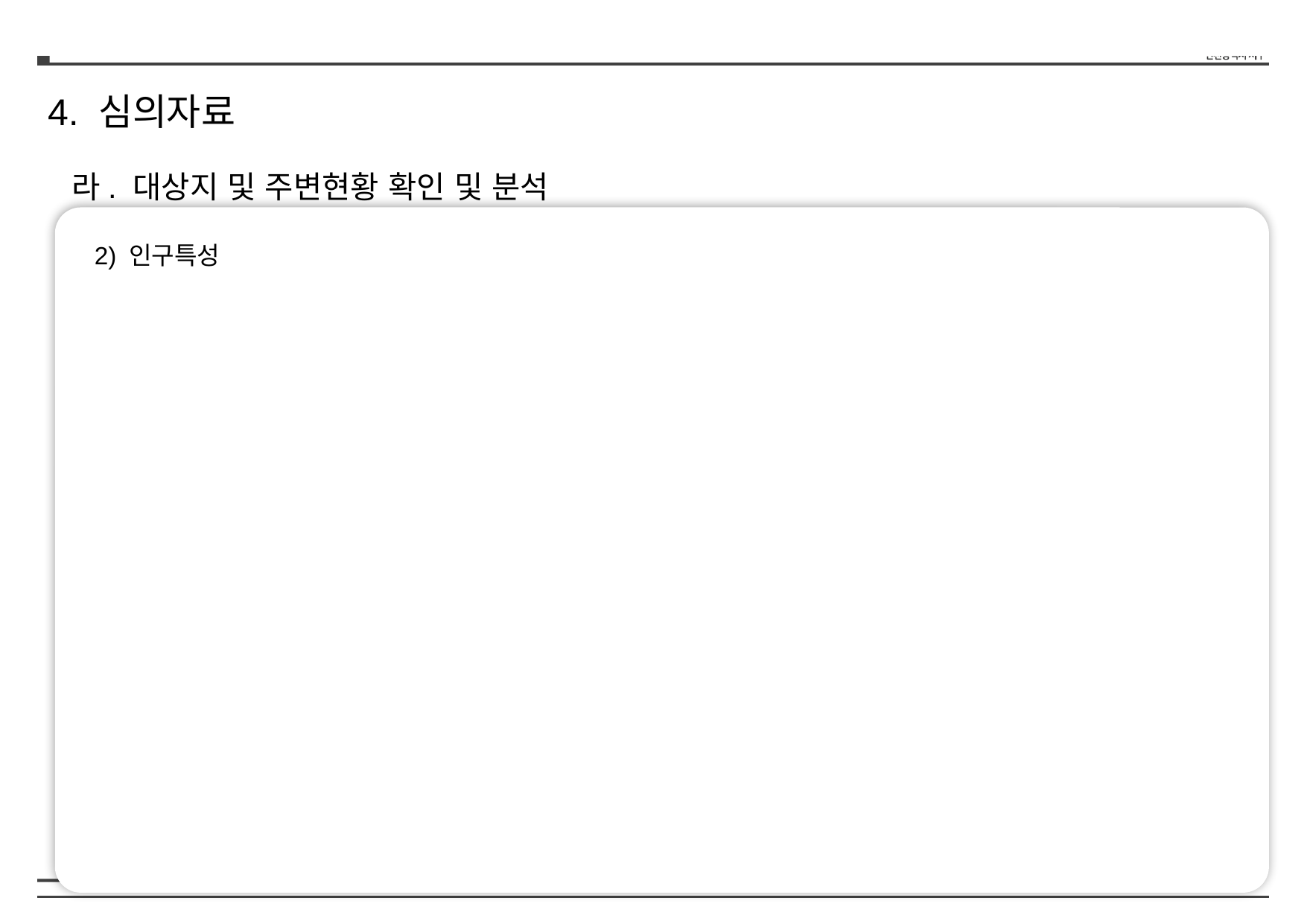

4. 심의자료
라. 대상지 및 주변현황 확인 및 분석

2) 인구특성